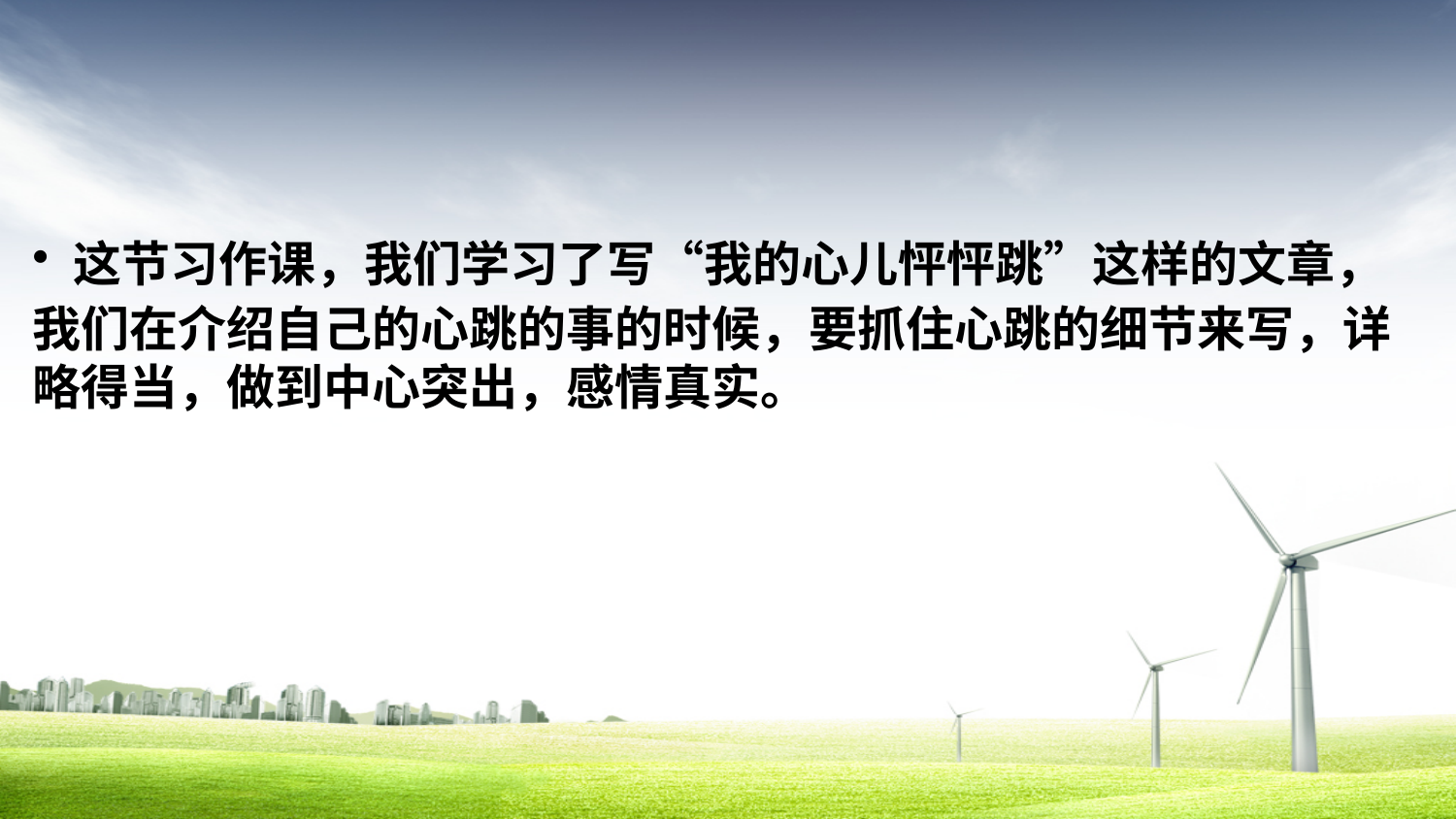

这节习作课，我们学习了写“我的心儿怦怦跳”这样的文章，
我们在介绍自己的心跳的事的时候，要抓住心跳的细节来写，详略得当，做到中心突出，感情真实。